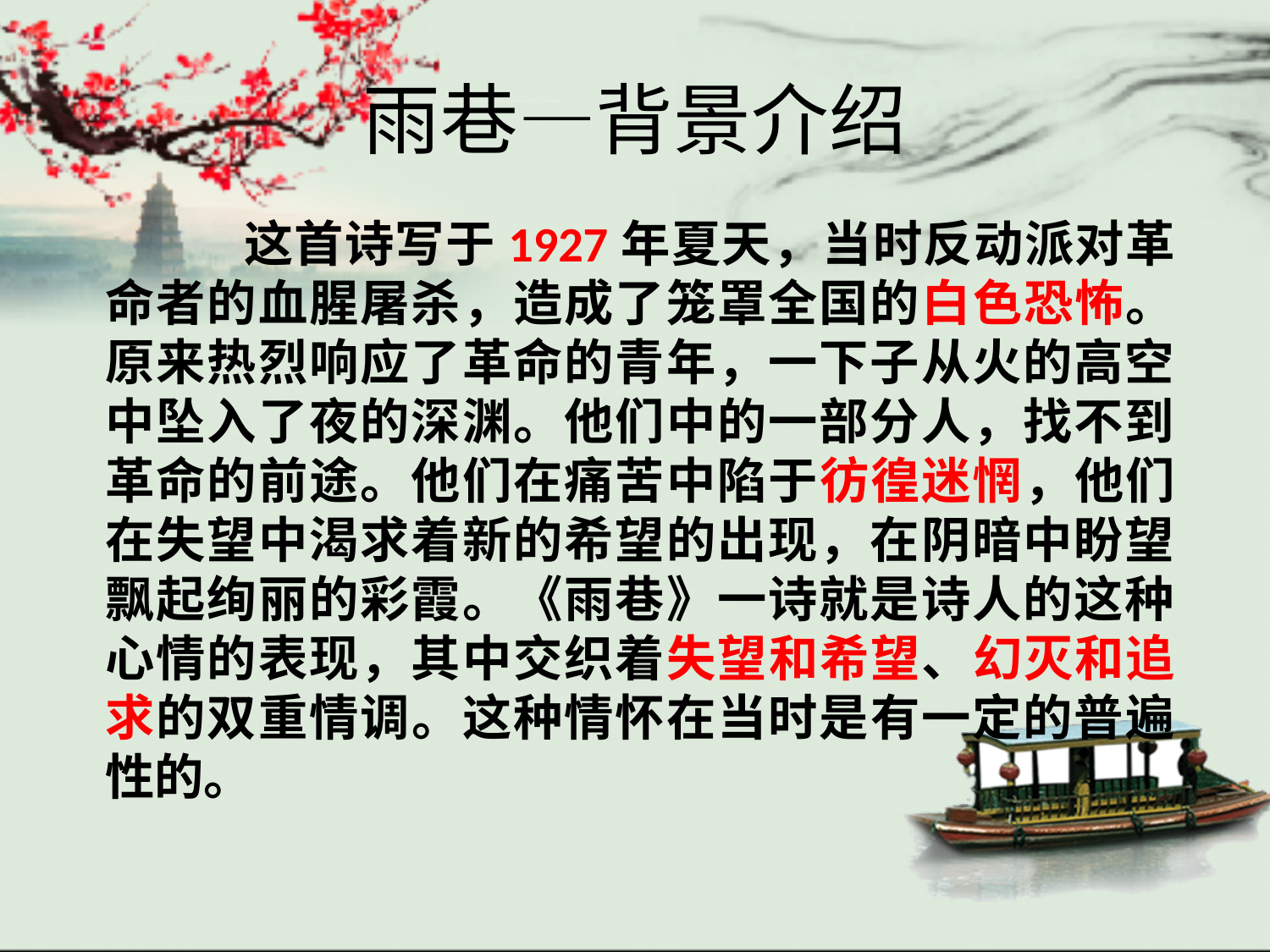

# 雨巷—背景介绍
              这首诗写于1927年夏天，当时反动派对革命者的血腥屠杀，造成了笼罩全国的白色恐怖。原来热烈响应了革命的青年，一下子从火的高空中坠入了夜的深渊。他们中的一部分人，找不到革命的前途。他们在痛苦中陷于彷徨迷惘，他们在失望中渴求着新的希望的出现，在阴暗中盼望飘起绚丽的彩霞。《雨巷》一诗就是诗人的这种心情的表现，其中交织着失望和希望、幻灭和追求的双重情调。这种情怀在当时是有一定的普遍性的。